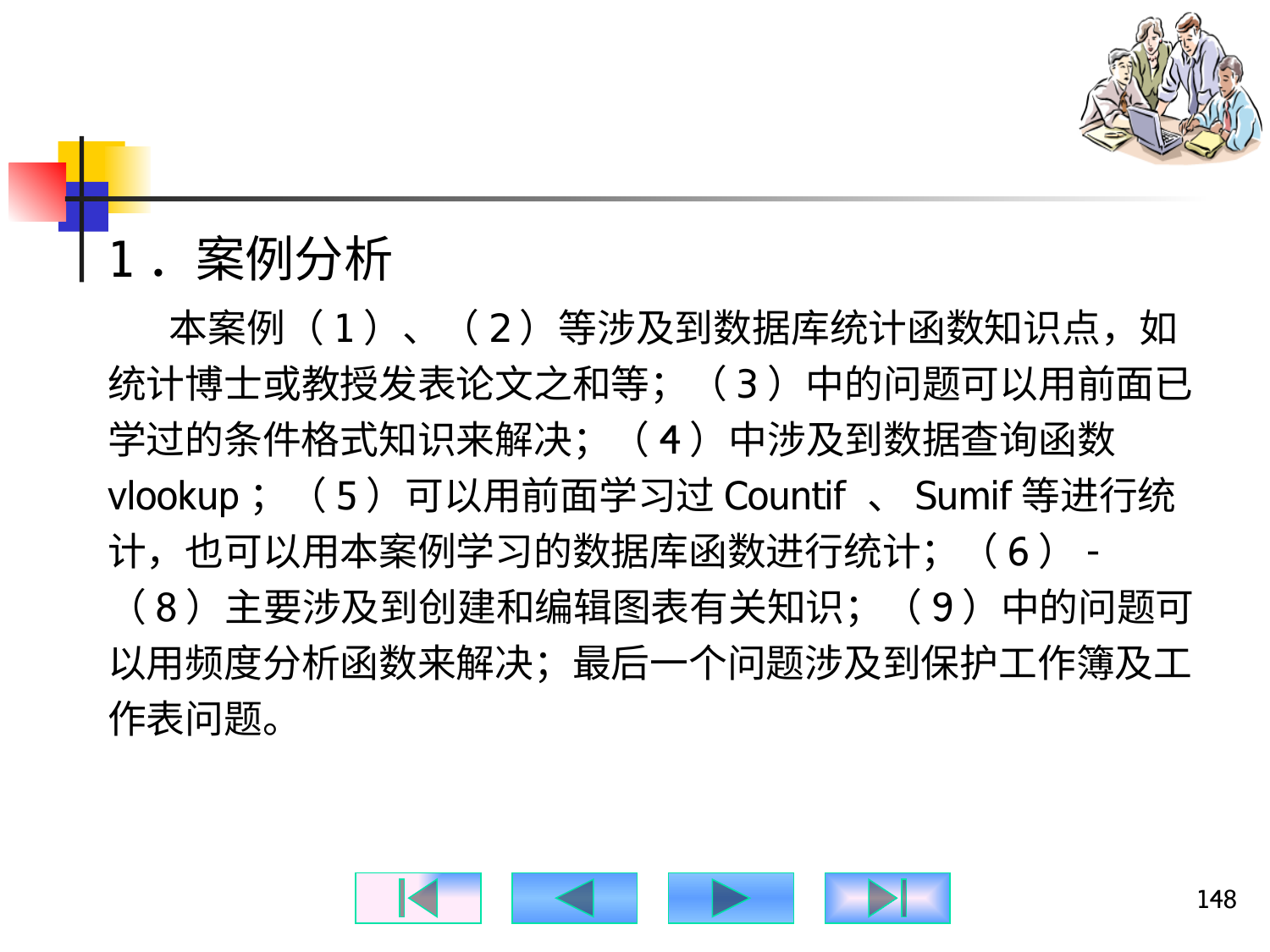

#
1．案例分析
      本案例（1）、（2）等涉及到数据库统计函数知识点，如统计博士或教授发表论文之和等；（3）中的问题可以用前面已学过的条件格式知识来解决；（4）中涉及到数据查询函数vlookup；（5）可以用前面学习过Countif 、Sumif等进行统计，也可以用本案例学习的数据库函数进行统计；（6）-（8）主要涉及到创建和编辑图表有关知识；（9）中的问题可以用频度分析函数来解决；最后一个问题涉及到保护工作簿及工作表问题。
148